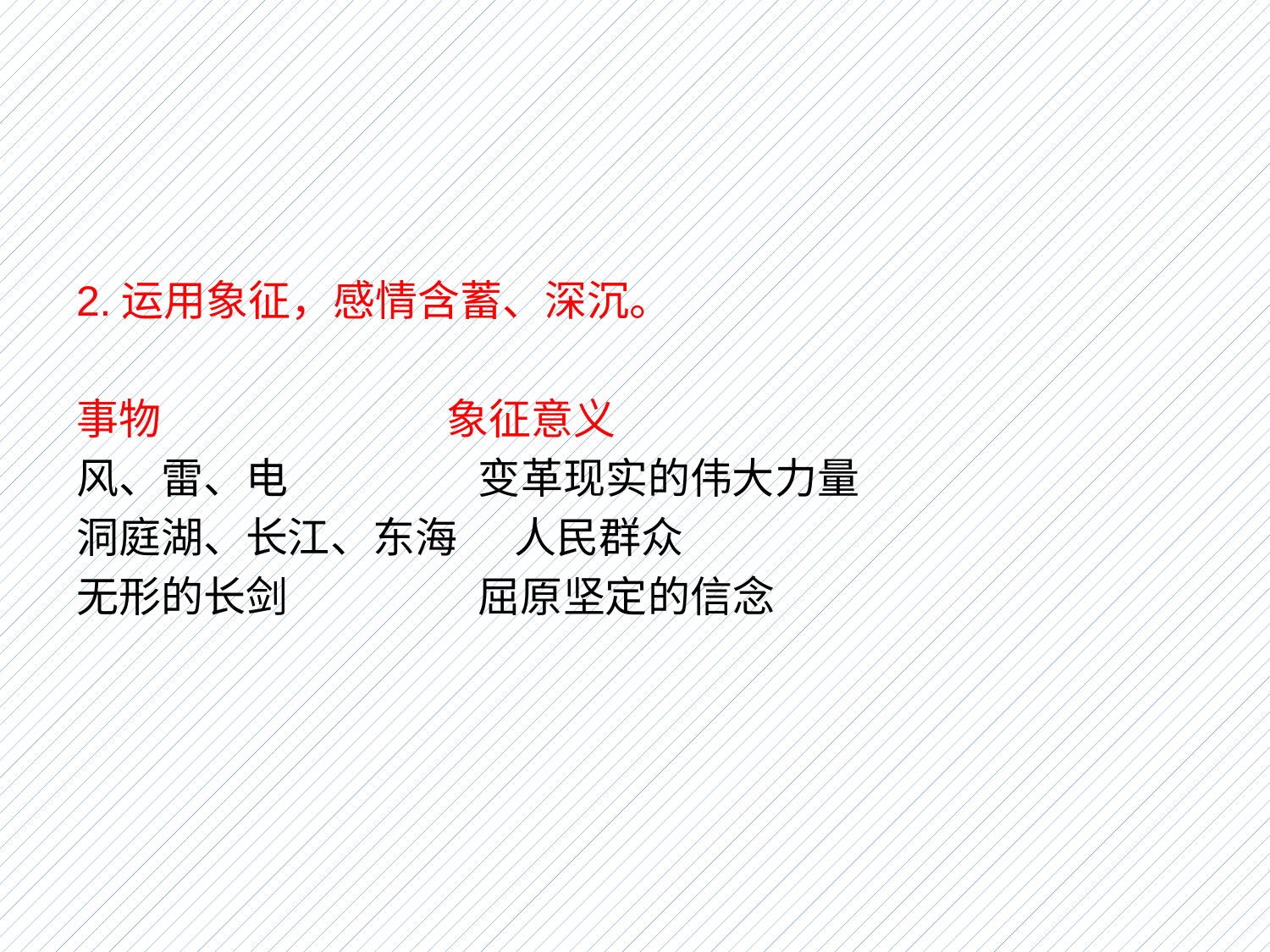

#
2.运用象征，感情含蓄、深沉。

事物                              象征意义
风、雷、电                    变革现实的伟大力量
洞庭湖、长江、东海      人民群众
无形的长剑                    屈原坚定的信念